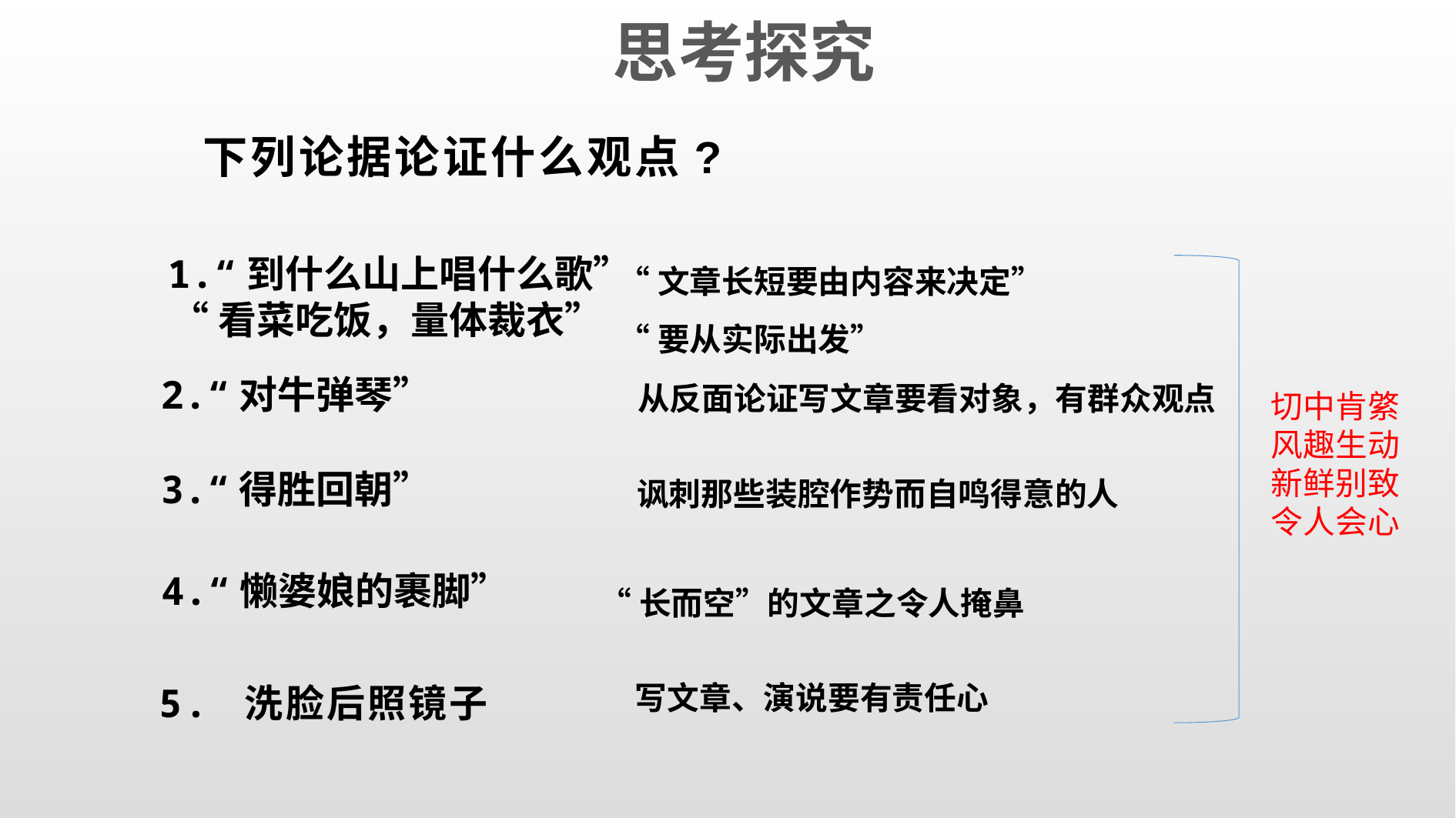

思考探究
# 下列论据论证什么观点?
“文章长短要由内容来决定”
“要从实际出发”
 1.“到什么山上唱什么歌”
   “看菜吃饭，量体裁衣”

2.“对牛弹琴”
从反面论证写文章要看对象，有群众观点
切中肯綮
风趣生动
新鲜别致
令人会心
3.“得胜回朝”
讽刺那些装腔作势而自鸣得意的人
4.“懒婆娘的裹脚”
“长而空”的文章之令人掩鼻
5. 洗脸后照镜子
写文章、演说要有责任心